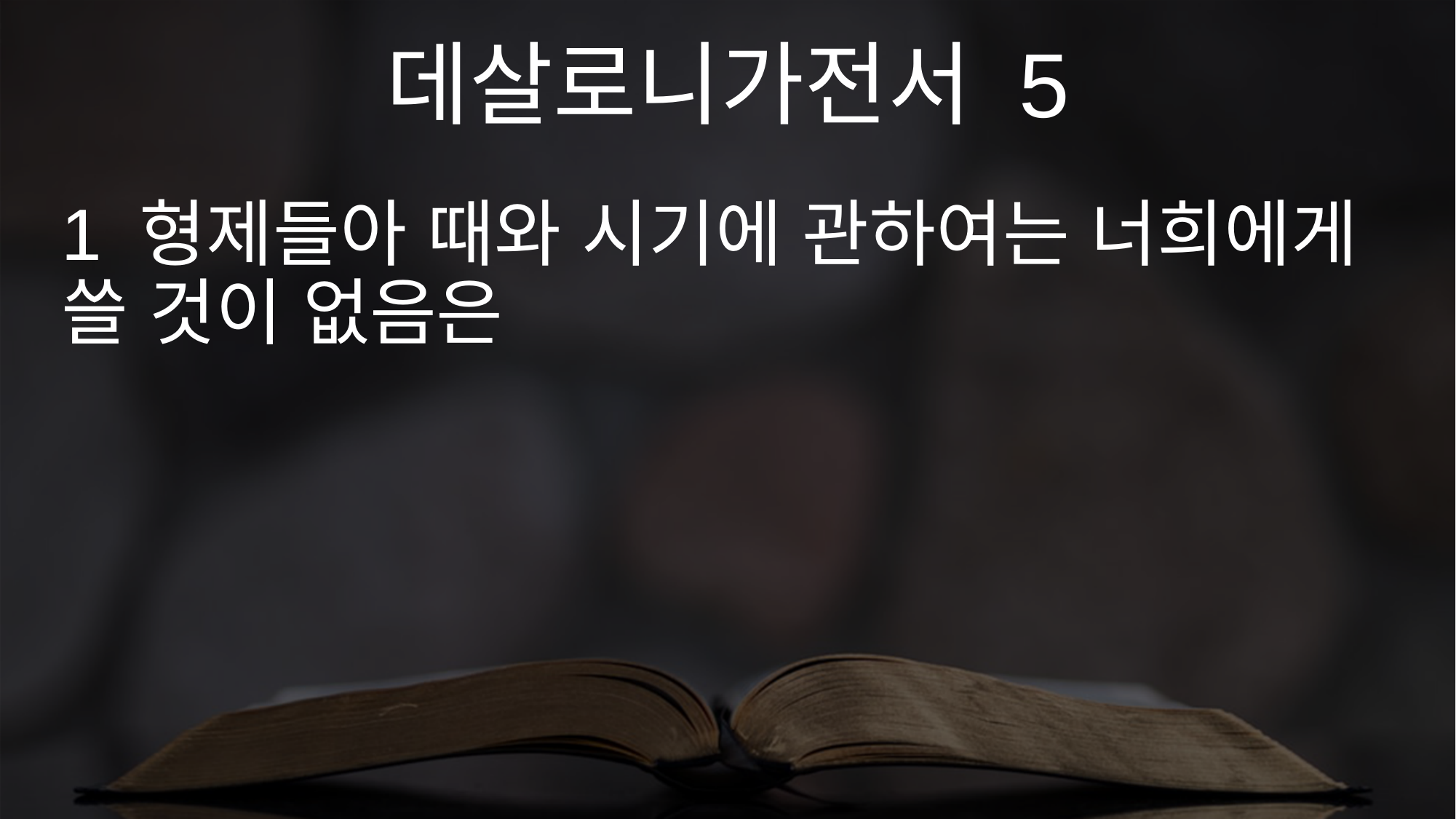

데살로니가전서 5
1 형제들아 때와 시기에 관하여는 너희에게 쓸 것이 없음은